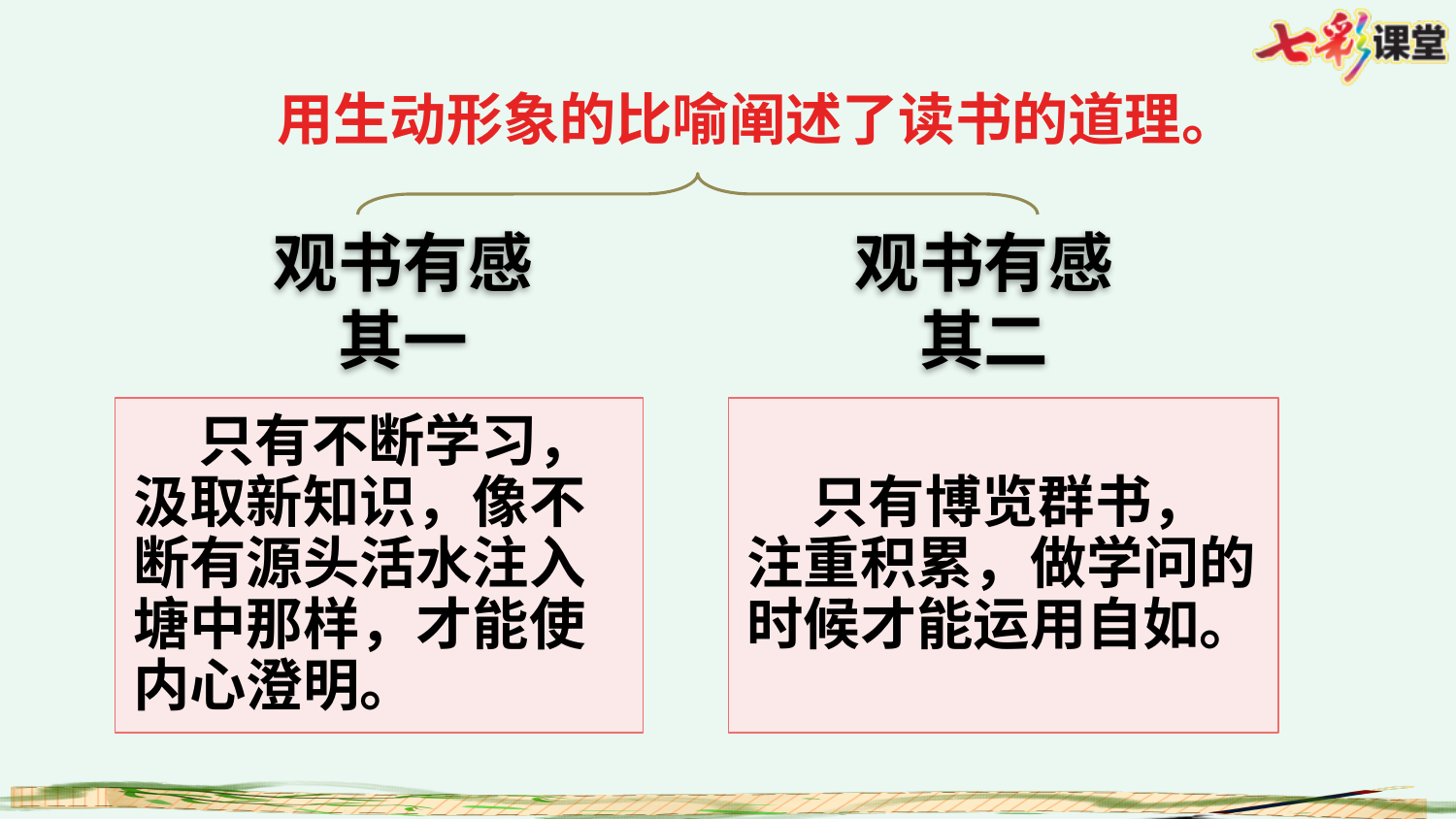

用生动形象的比喻阐述了读书的道理。
观书有感
其一
观书有感
其二
    只有博览群书，注重积累，做学问的时候才能运用自如。
    只有不断学习，汲取新知识，像不断有源头活水注入塘中那样，才能使内心澄明。